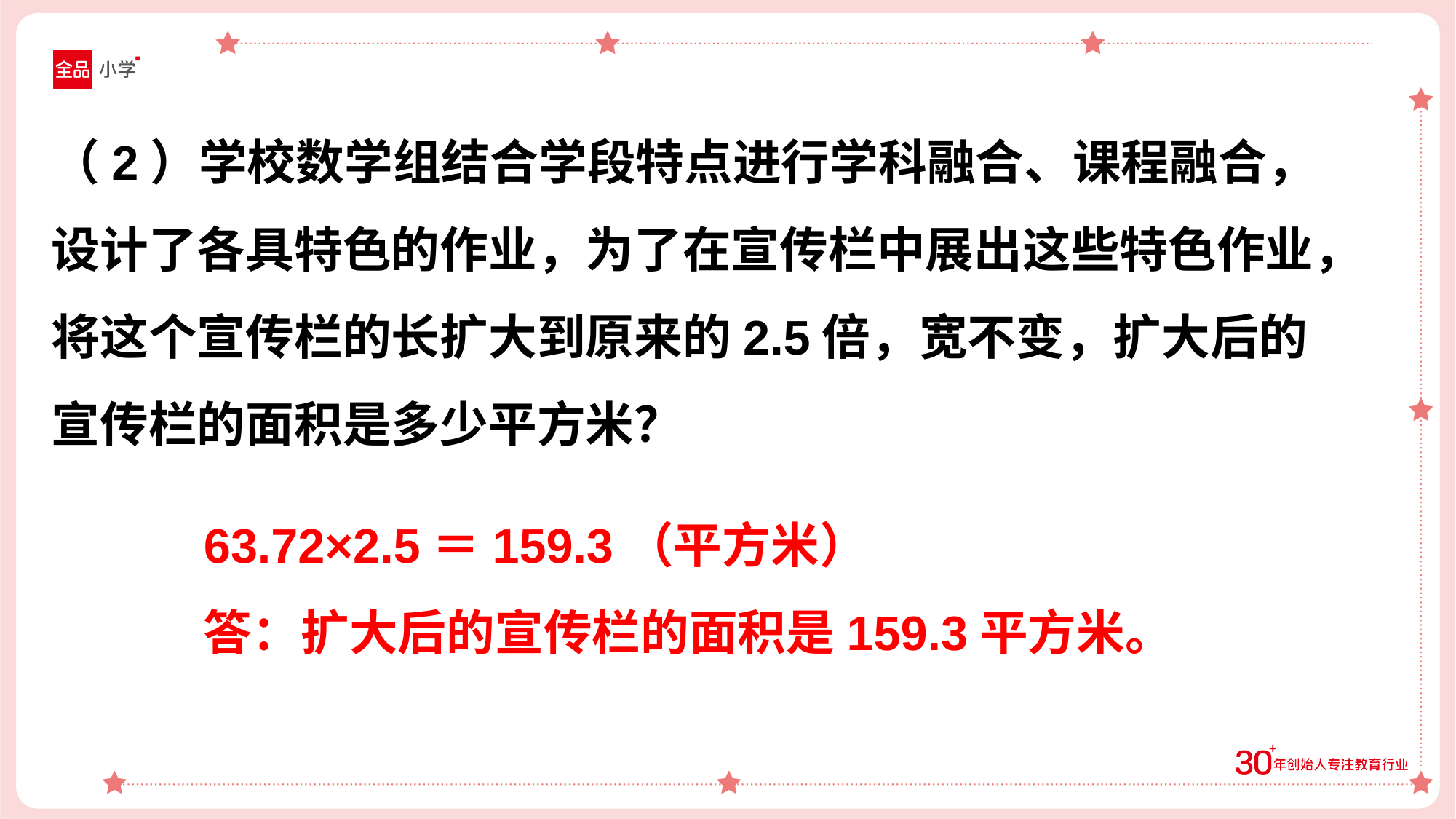

（2）学校数学组结合学段特点进行学科融合、课程融合，设计了各具特色的作业，为了在宣传栏中展出这些特色作业，将这个宣传栏的长扩大到原来的2.5倍，宽不变，扩大后的宣传栏的面积是多少平方米？
63.72×2.5＝159.3（平方米）
答：扩大后的宣传栏的面积是159.3平方米。